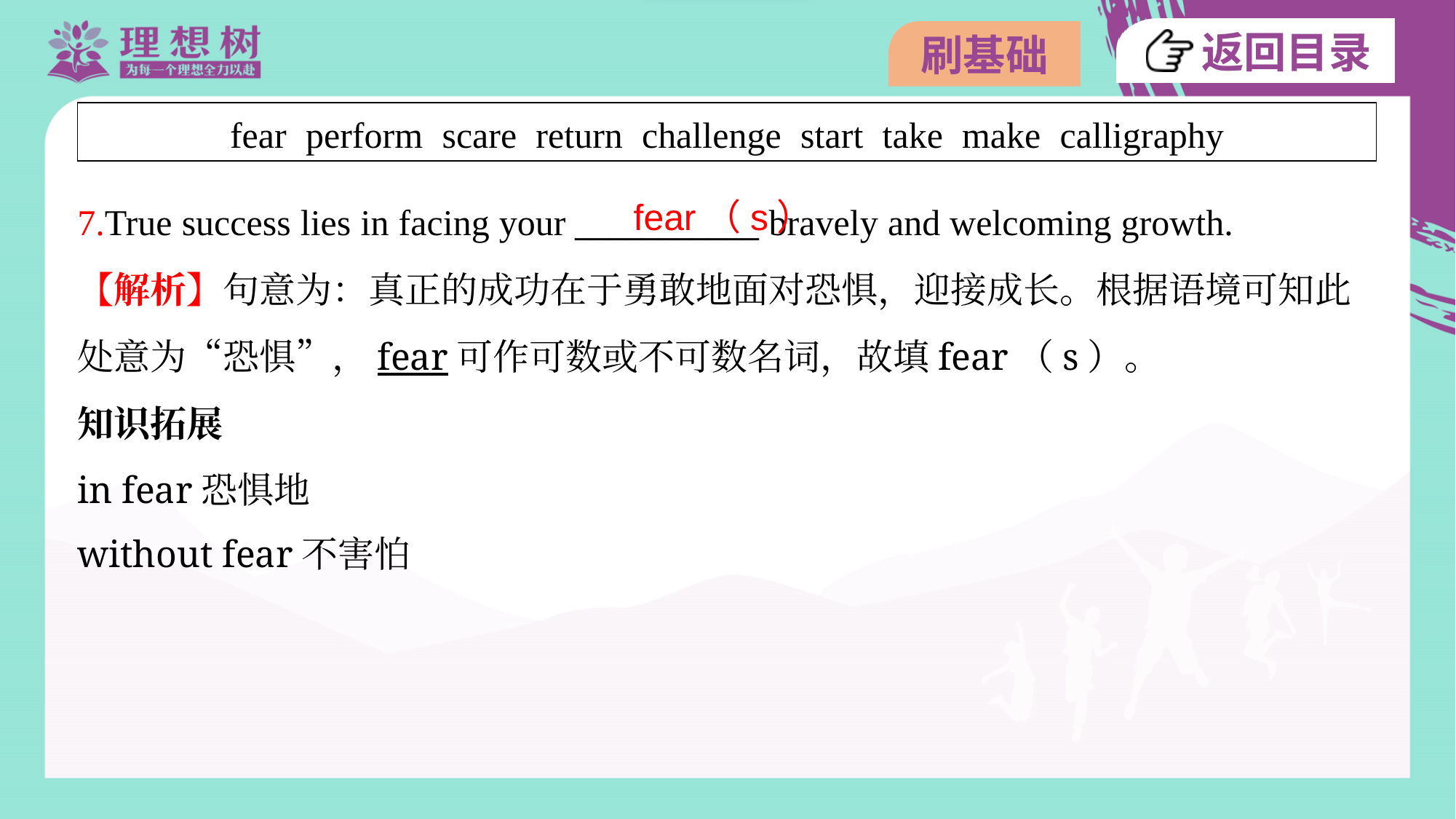

| fear perform scare return challenge start take make calligraphy |
| --- |
fear（s）
7.True success lies in facing your ___________ bravely and welcoming growth.
【解析】句意为：真正的成功在于勇敢地面对恐惧，迎接成长。根据语境可知此
处意为“恐惧”，fear可作可数或不可数名词，故填fear（s）。
知识拓展
in fear恐惧地
without fear不害怕